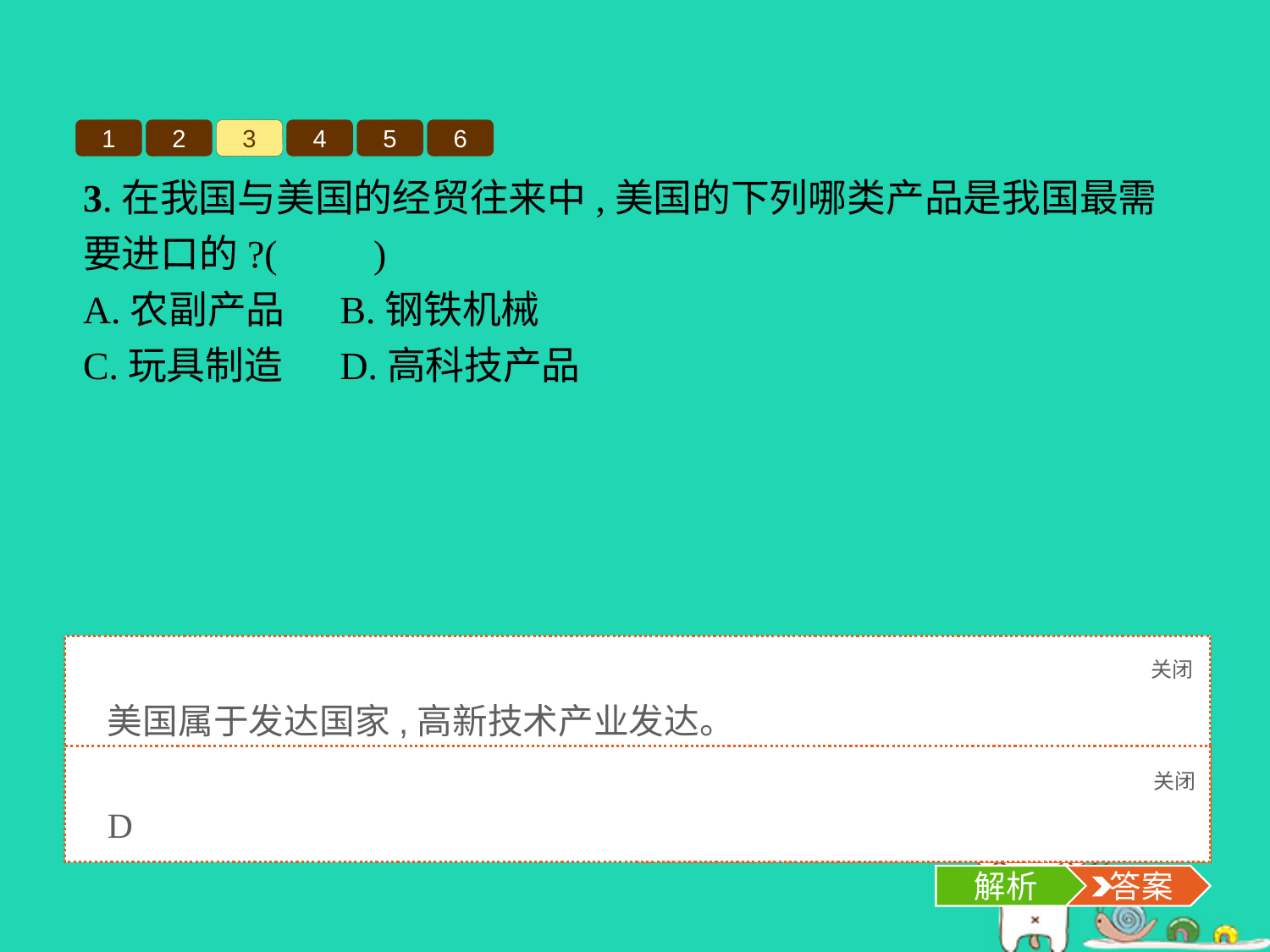

1
2
3
4
5
6
3.在我国与美国的经贸往来中,美国的下列哪类产品是我国最需要进口的?(　　)
A.农副产品	B.钢铁机械
C.玩具制造	D.高科技产品

关闭
解析

美国属于发达国家,高新技术产业发达。

关闭
解析
  答案

D
解析
  答案